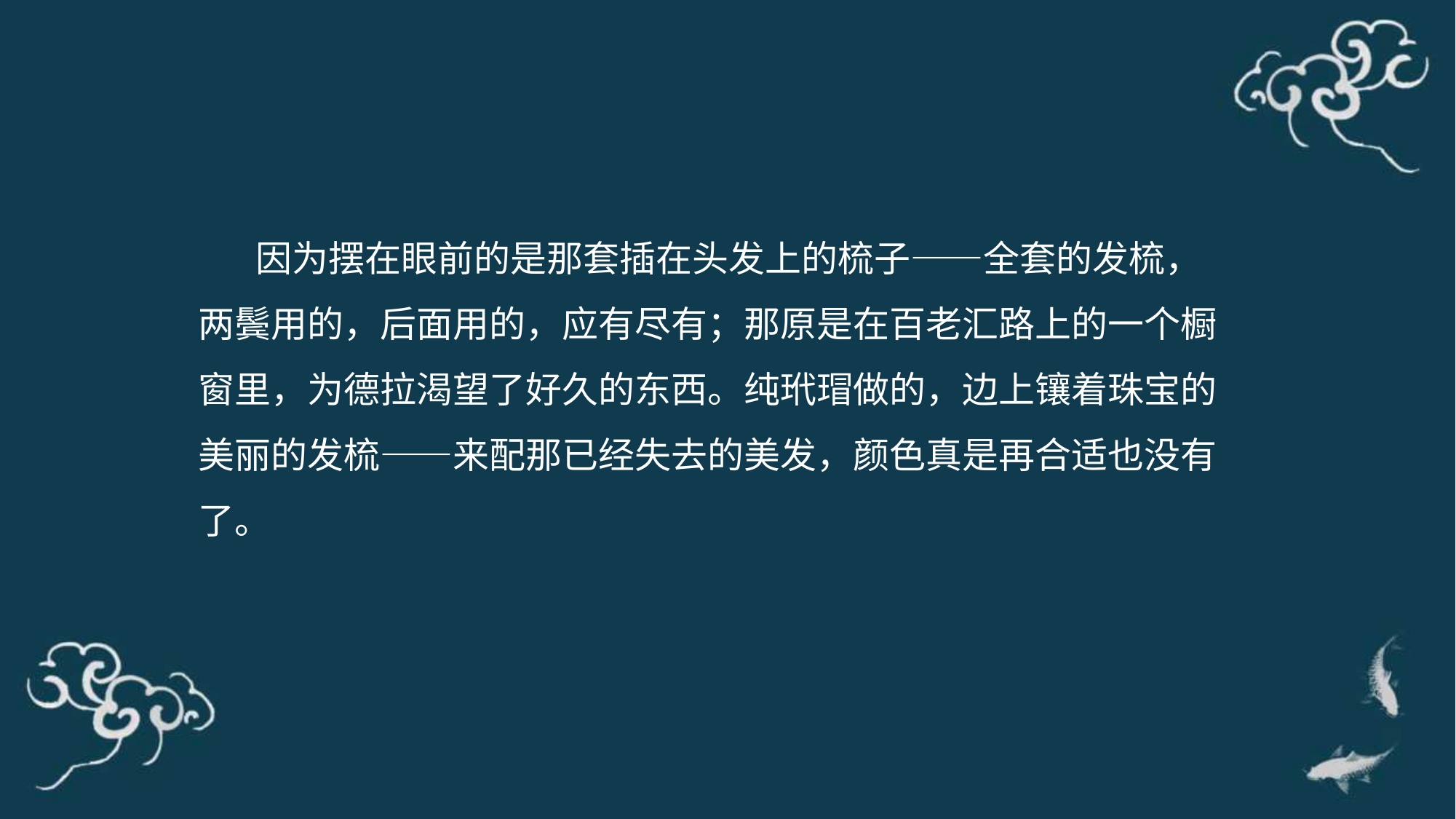

因为摆在眼前的是那套插在头发上的梳子——全套的发梳，两鬓用的，后面用的，应有尽有；那原是在百老汇路上的一个橱窗里，为德拉渴望了好久的东西。纯玳瑁做的，边上镶着珠宝的美丽的发梳——来配那已经失去的美发，颜色真是再合适也没有了。